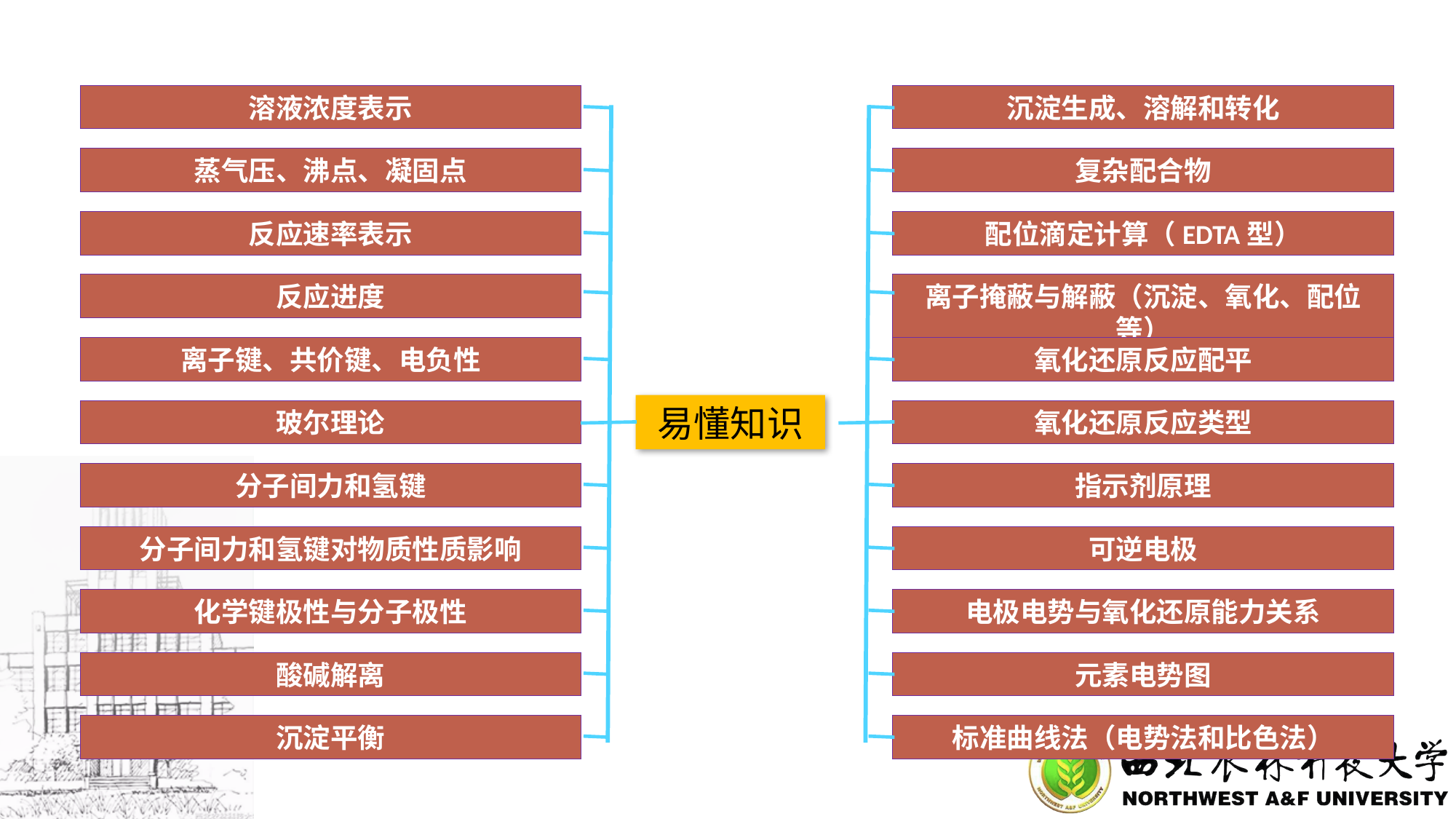

溶液浓度表示
蒸气压、沸点、凝固点
反应速率表示
反应进度
离子键、共价键、电负性
玻尔理论
分子间力和氢键
分子间力和氢键对物质性质影响
化学键极性与分子极性
酸碱解离
沉淀平衡
沉淀生成、溶解和转化
复杂配合物
配位滴定计算（EDTA型）
离子掩蔽与解蔽（沉淀、氧化、配位等）
氧化还原反应配平
氧化还原反应类型
指示剂原理
可逆电极
电极电势与氧化还原能力关系
元素电势图
标准曲线法（电势法和比色法）
易懂知识